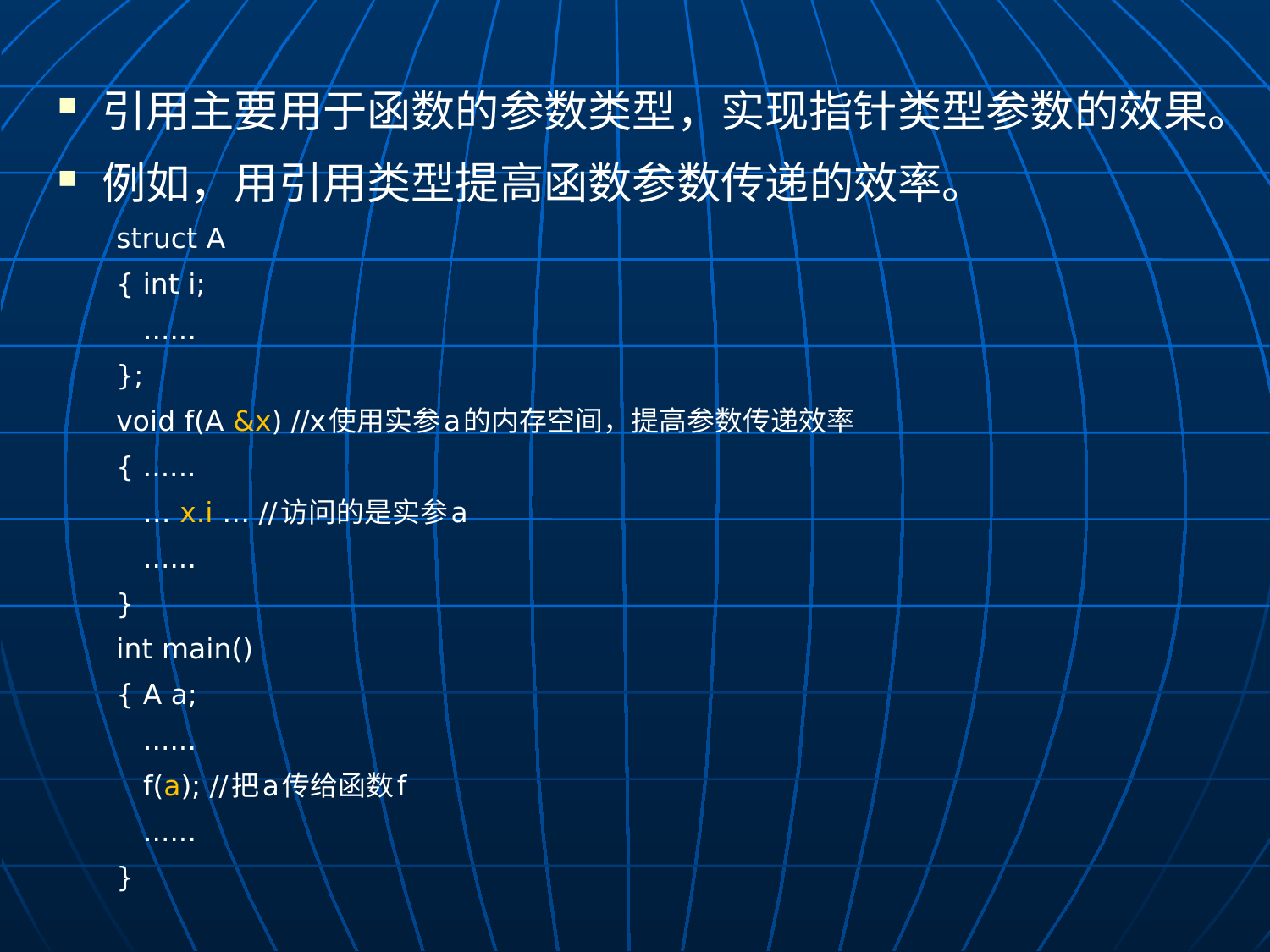

引用主要用于函数的参数类型，实现指针类型参数的效果。
例如，用引用类型提高函数参数传递的效率。
struct A
{ int i;
   ......
};
void f(A &x) //x使用实参a的内存空间，提高参数传递效率
{ ......
   … x.i … //访问的是实参a
   ......
}
int main()
{ A a;
   ......
   f(a); //把a传给函数f
   ......
}